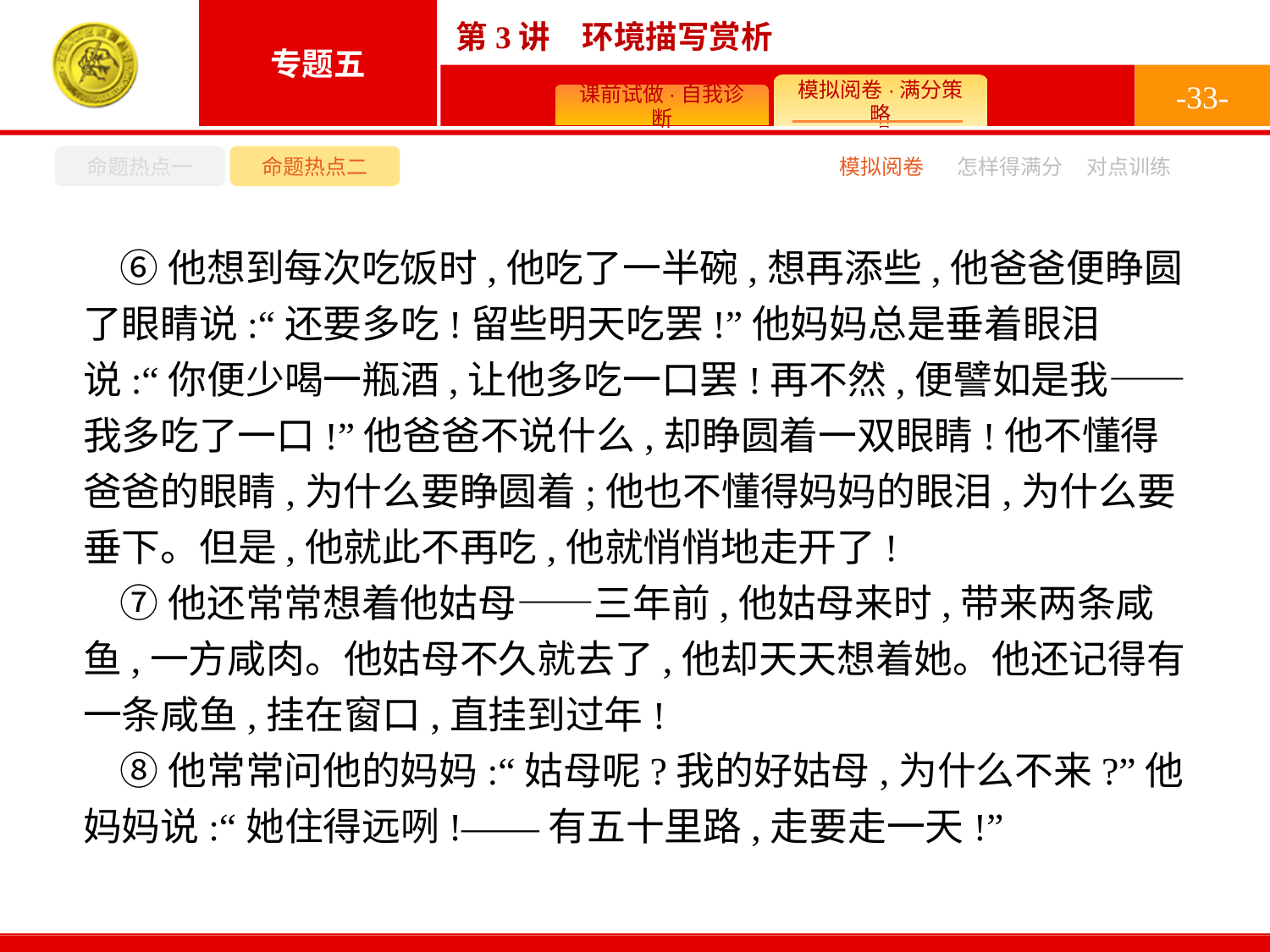

-33-
命题热点一
命题热点二
怎样得满分
模拟阅卷
对点训练
⑥他想到每次吃饭时,他吃了一半碗,想再添些,他爸爸便睁圆了眼睛说:“还要多吃!留些明天吃罢!”他妈妈总是垂着眼泪说:“你便少喝一瓶酒,让他多吃一口罢!再不然,便譬如是我——我多吃了一口!”他爸爸不说什么,却睁圆着一双眼睛!他不懂得爸爸的眼睛,为什么要睁圆着;他也不懂得妈妈的眼泪,为什么要垂下。但是,他就此不再吃,他就悄悄地走开了!
⑦他还常常想着他姑母——三年前,他姑母来时,带来两条咸鱼,一方咸肉。他姑母不久就去了,他却天天想着她。他还记得有一条咸鱼,挂在窗口,直挂到过年!
⑧他常常问他的妈妈:“姑母呢?我的好姑母,为什么不来?”他妈妈说:“她住得远咧!——有五十里路,走要走一天!”